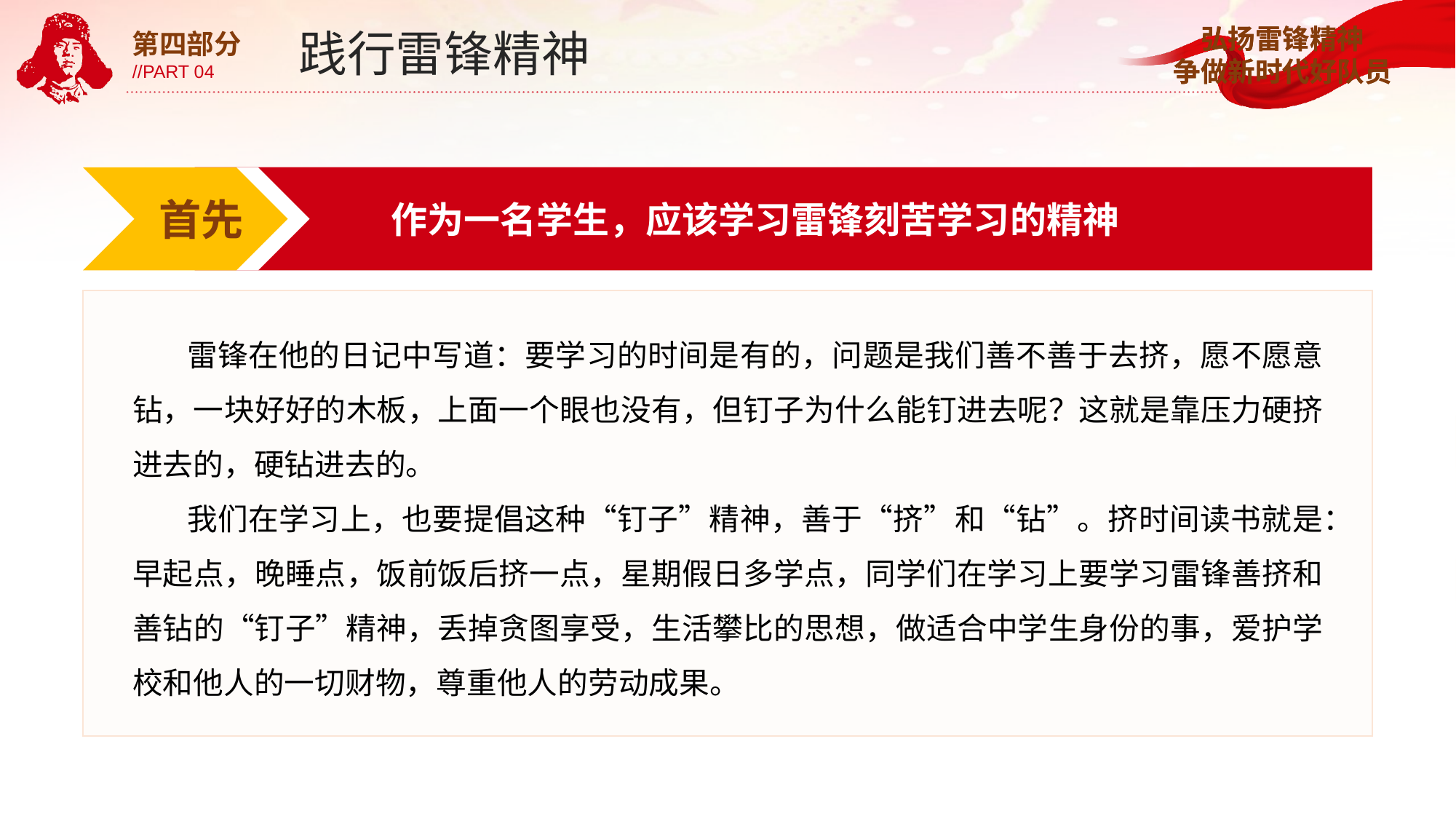

践行雷锋精神
第四部分
//PART 04

首先
作为一名学生，应该学习雷锋刻苦学习的精神

雷锋在他的日记中写道：要学习的时间是有的，问题是我们善不善于去挤，愿不愿意钻，一块好好的木板，上面一个眼也没有，但钉子为什么能钉进去呢？这就是靠压力硬挤进去的，硬钻进去的。
我们在学习上，也要提倡这种“钉子”精神，善于“挤”和“钻”。挤时间读书就是：早起点，晚睡点，饭前饭后挤一点，星期假日多学点，同学们在学习上要学习雷锋善挤和善钻的“钉子”精神，丢掉贪图享受，生活攀比的思想，做适合中学生身份的事，爱护学校和他人的一切财物，尊重他人的劳动成果。